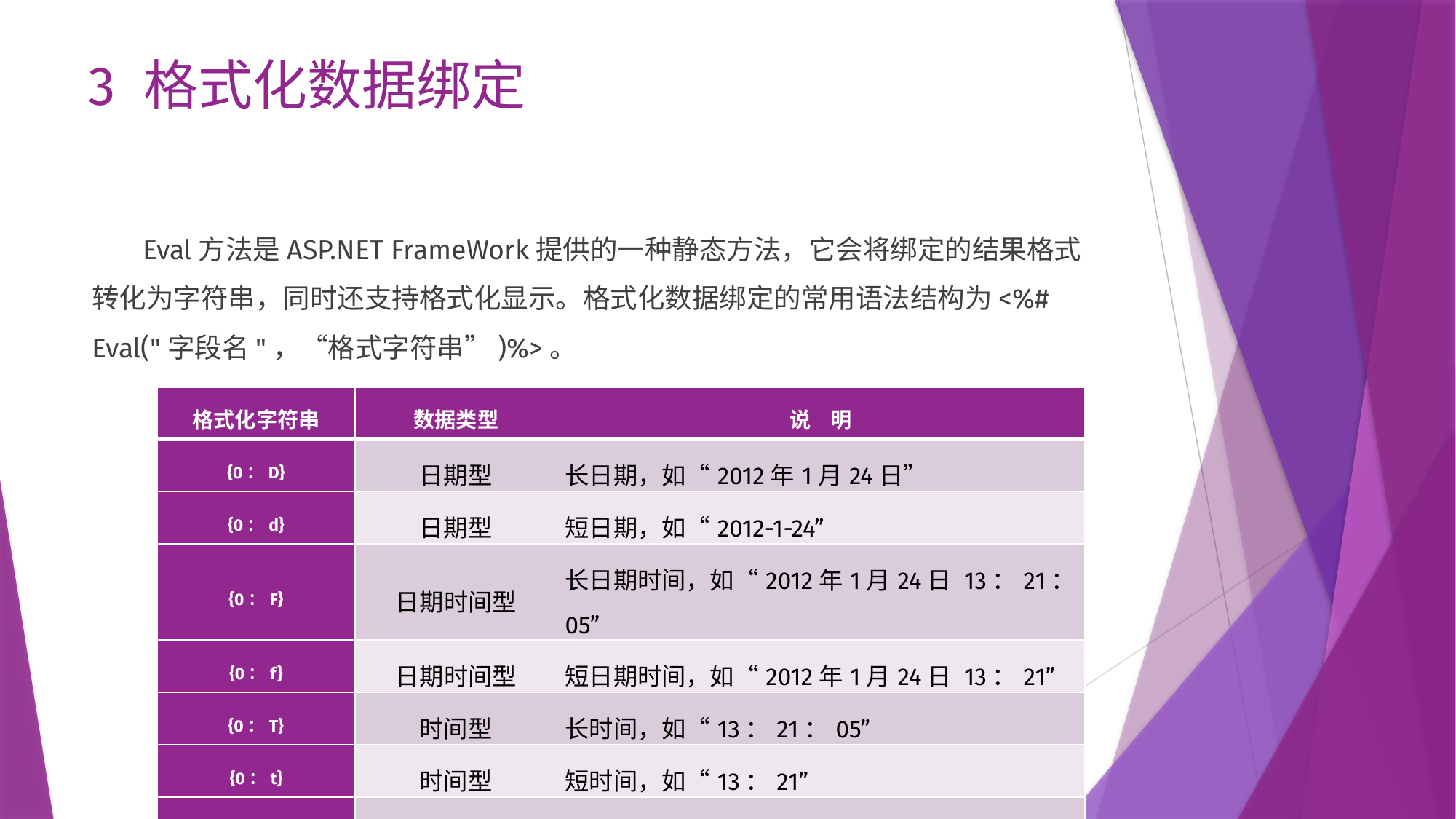

# 3 格式化数据绑定
       Eval方法是ASP.NET FrameWork提供的一种静态方法，它会将绑定的结果格式转化为字符串，同时还支持格式化显示。格式化数据绑定的常用语法结构为<%# Eval("字段名"，“格式字符串”)%>。
| 格式化字符串 | 数据类型 | 说 明 |
| --- | --- | --- |
| {0：D} | 日期型 | 长日期，如“2012年1月24日” |
| {0：d} | 日期型 | 短日期，如“2012-1-24” |
| {0：F} | 日期时间型 | 长日期时间，如“2012年1月24日 13：21：05” |
| {0：f} | 日期时间型 | 短日期时间，如“2012年1月24日 13：21” |
| {0：T} | 时间型 | 长时间，如“13：21：05” |
| {0：t} | 时间型 | 短时间，如“13：21” |
| {0：N2} | 数值型 | 保留两位小数，如“298.06” |
| {0：P} | 数值型 | 百分数显示，如“12.25%” |